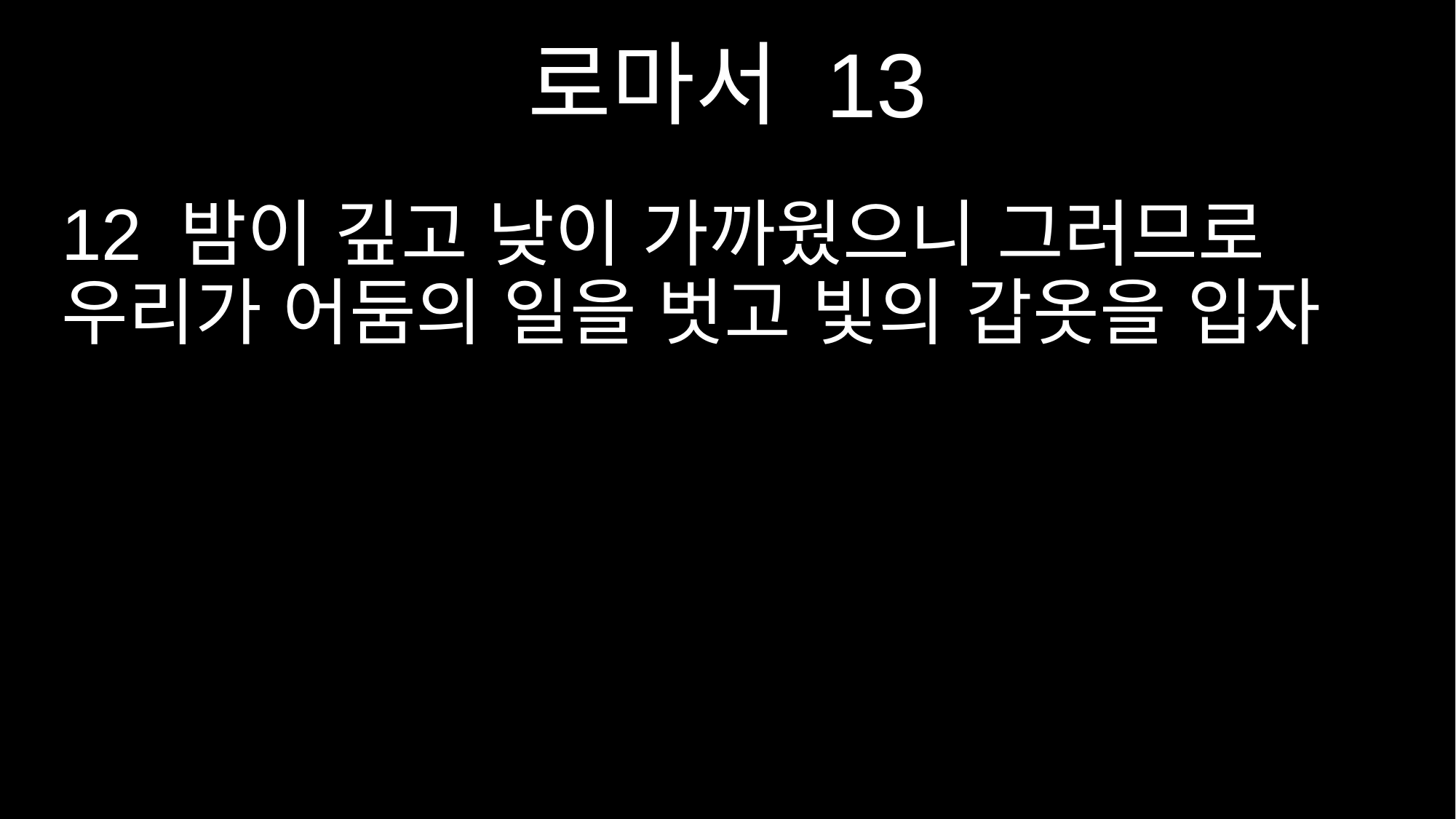

로마서 13
12 밤이 깊고 낮이 가까웠으니 그러므로 우리가 어둠의 일을 벗고 빛의 갑옷을 입자